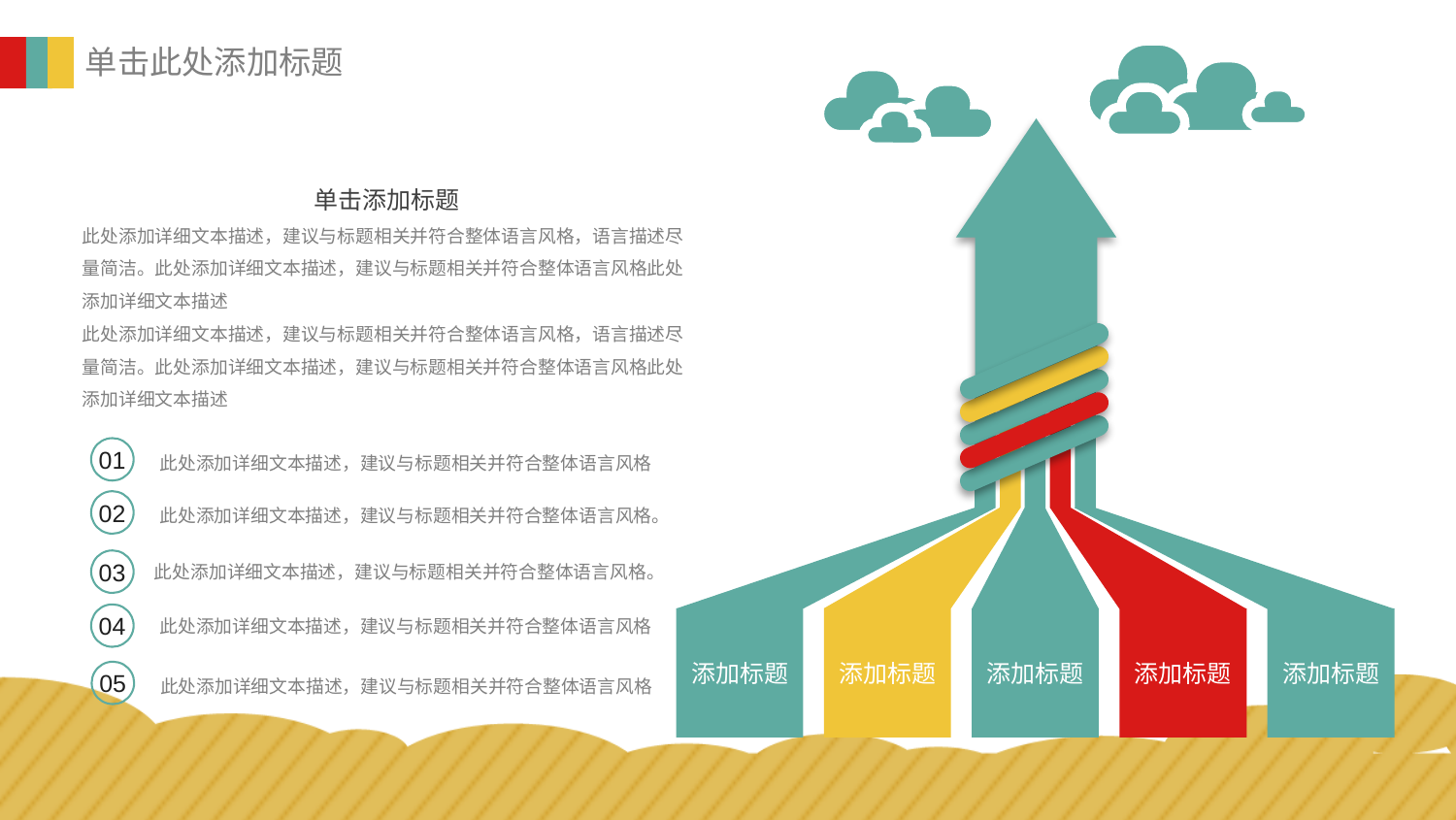

单击添加标题
此处添加详细文本描述，建议与标题相关并符合整体语言风格，语言描述尽量简洁。此处添加详细文本描述，建议与标题相关并符合整体语言风格此处添加详细文本描述
此处添加详细文本描述，建议与标题相关并符合整体语言风格，语言描述尽量简洁。此处添加详细文本描述，建议与标题相关并符合整体语言风格此处添加详细文本描述

01
此处添加详细文本描述，建议与标题相关并符合整体语言风格

02
此处添加详细文本描述，建议与标题相关并符合整体语言风格。

此处添加详细文本描述，建议与标题相关并符合整体语言风格。
03
此处添加详细文本描述，建议与标题相关并符合整体语言风格
04
添加标题
添加标题
添加标题
添加标题
添加标题
05
此处添加详细文本描述，建议与标题相关并符合整体语言风格